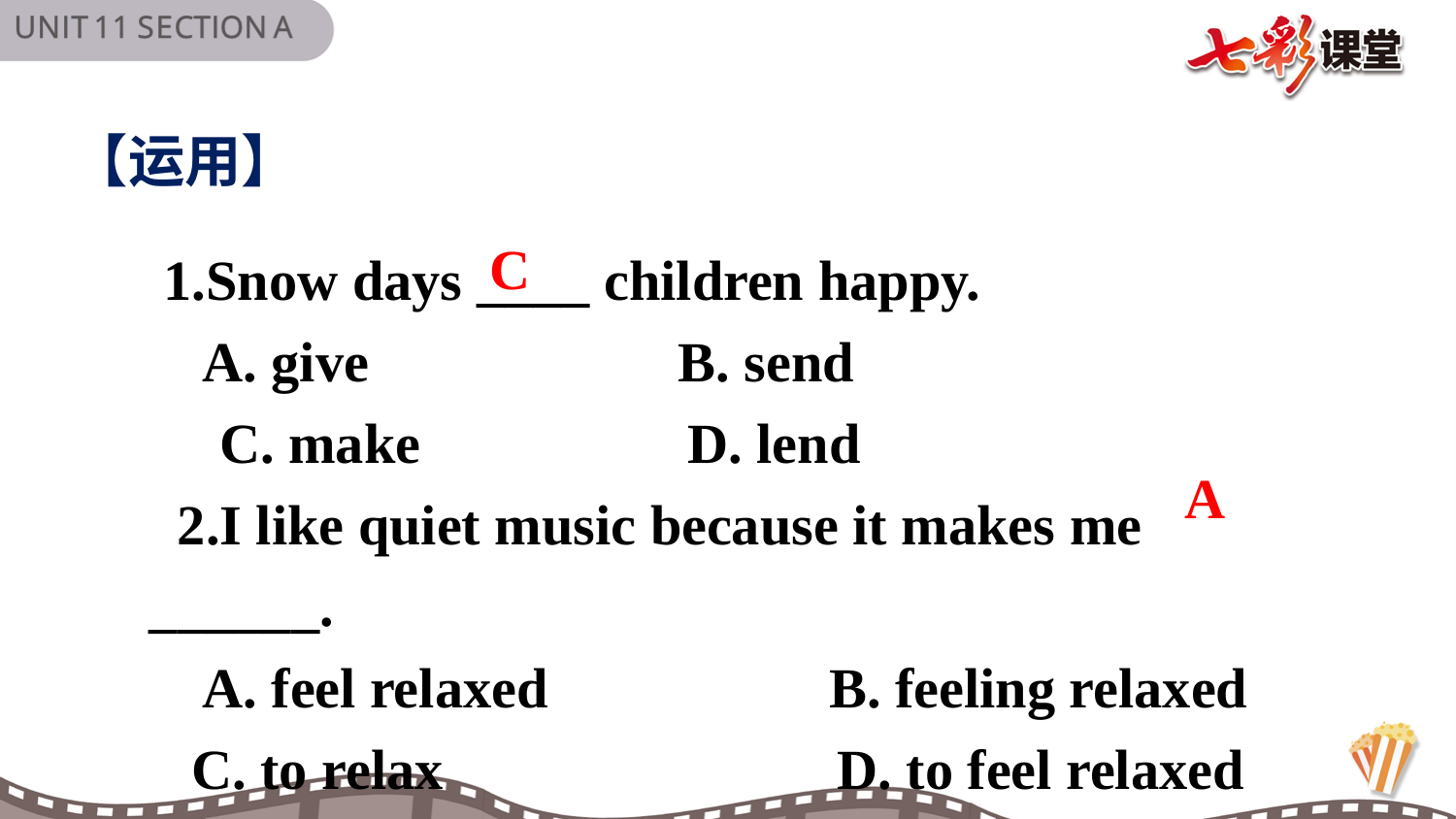

【运用】
C
 1.Snow days ____ children happy.
    A. give                      B. send
     C. make                   D. lend
  2.I like quiet music because it makes me ______.
    A. feel relaxed                    B. feeling relaxed
   C. to relax                            D. to feel relaxed
A